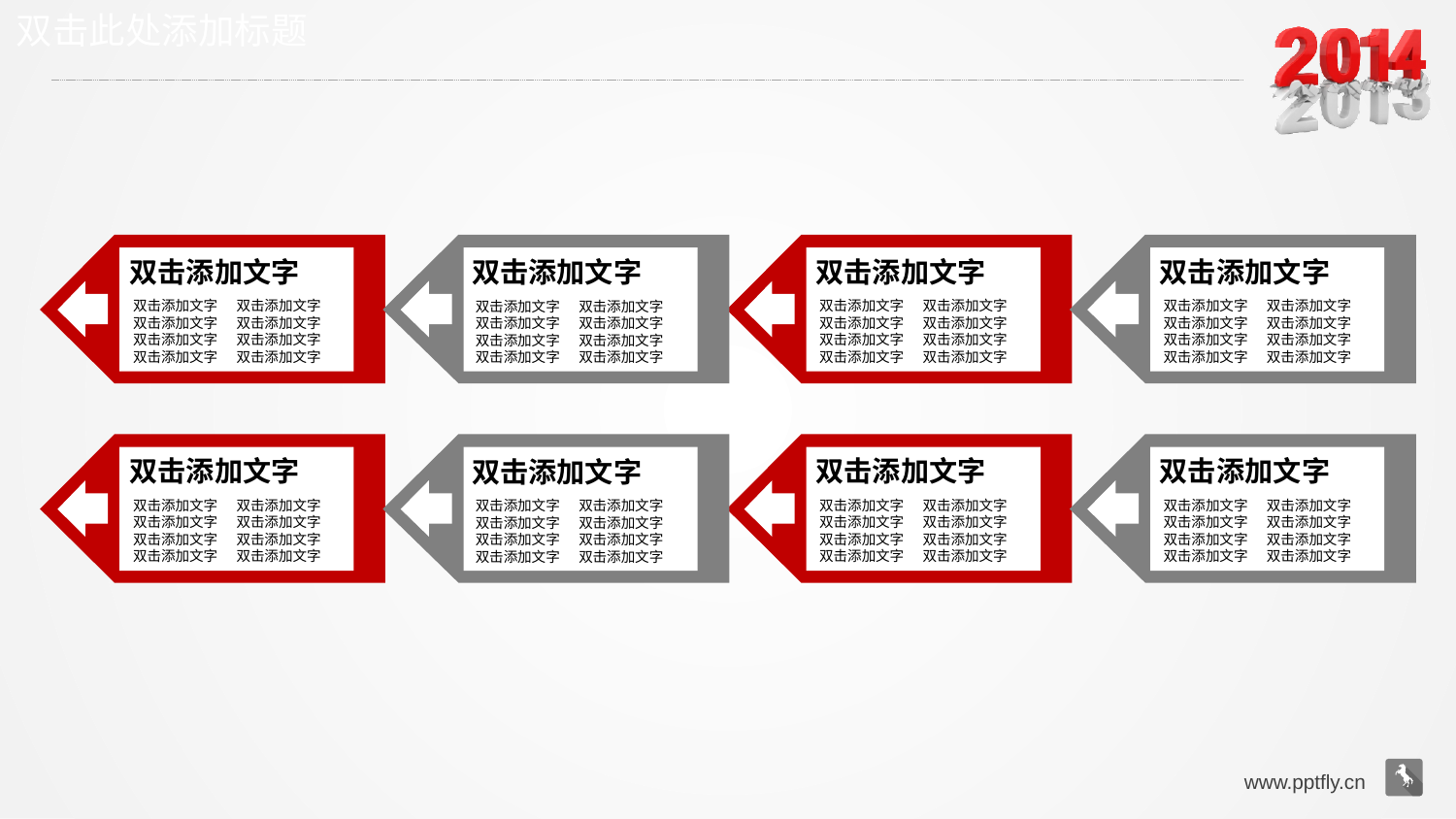

双击此处添加标题

双击添加文字
双击添加文字      双击添加文字
双击添加文字      双击添加文字
双击添加文字      双击添加文字
双击添加文字      双击添加文字
双击添加文字
双击添加文字      双击添加文字
双击添加文字      双击添加文字
双击添加文字      双击添加文字
双击添加文字      双击添加文字
双击添加文字
双击添加文字      双击添加文字
双击添加文字      双击添加文字
双击添加文字      双击添加文字
双击添加文字      双击添加文字
双击添加文字
双击添加文字      双击添加文字
双击添加文字      双击添加文字
双击添加文字      双击添加文字
双击添加文字      双击添加文字

双击添加文字
双击添加文字      双击添加文字
双击添加文字      双击添加文字
双击添加文字      双击添加文字
双击添加文字      双击添加文字
双击添加文字
双击添加文字      双击添加文字
双击添加文字      双击添加文字
双击添加文字      双击添加文字
双击添加文字      双击添加文字
双击添加文字
双击添加文字      双击添加文字
双击添加文字      双击添加文字
双击添加文字      双击添加文字
双击添加文字      双击添加文字
双击添加文字
双击添加文字      双击添加文字
双击添加文字      双击添加文字
双击添加文字      双击添加文字
双击添加文字      双击添加文字